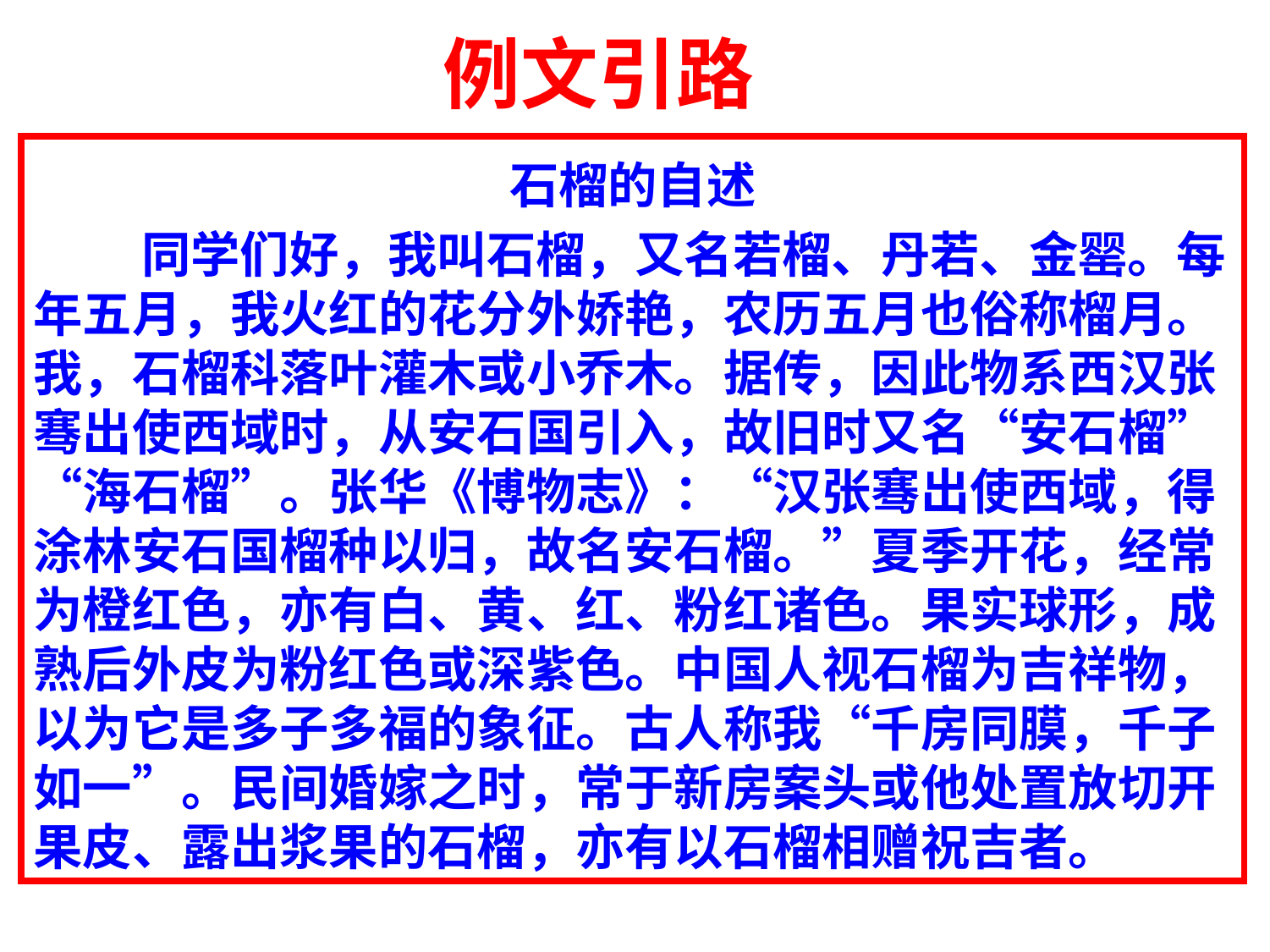

# 例文引路
石榴的自述
              同学们好，我叫石榴，又名若榴、丹若、金罂。每年五月，我火红的花分外娇艳，农历五月也俗称榴月。我，石榴科落叶灌木或小乔木。据传，因此物系西汉张骞出使西域时，从安石国引入，故旧时又名“安石榴”“海石榴”。张华《博物志》：“汉张骞出使西域，得涂林安石国榴种以归，故名安石榴。”夏季开花，经常为橙红色，亦有白、黄、红、粉红诸色。果实球形，成熟后外皮为粉红色或深紫色。中国人视石榴为吉祥物，以为它是多子多福的象征。古人称我“千房同膜，千子如一”。民间婚嫁之时，常于新房案头或他处置放切开果皮、露出浆果的石榴，亦有以石榴相赠祝吉者。